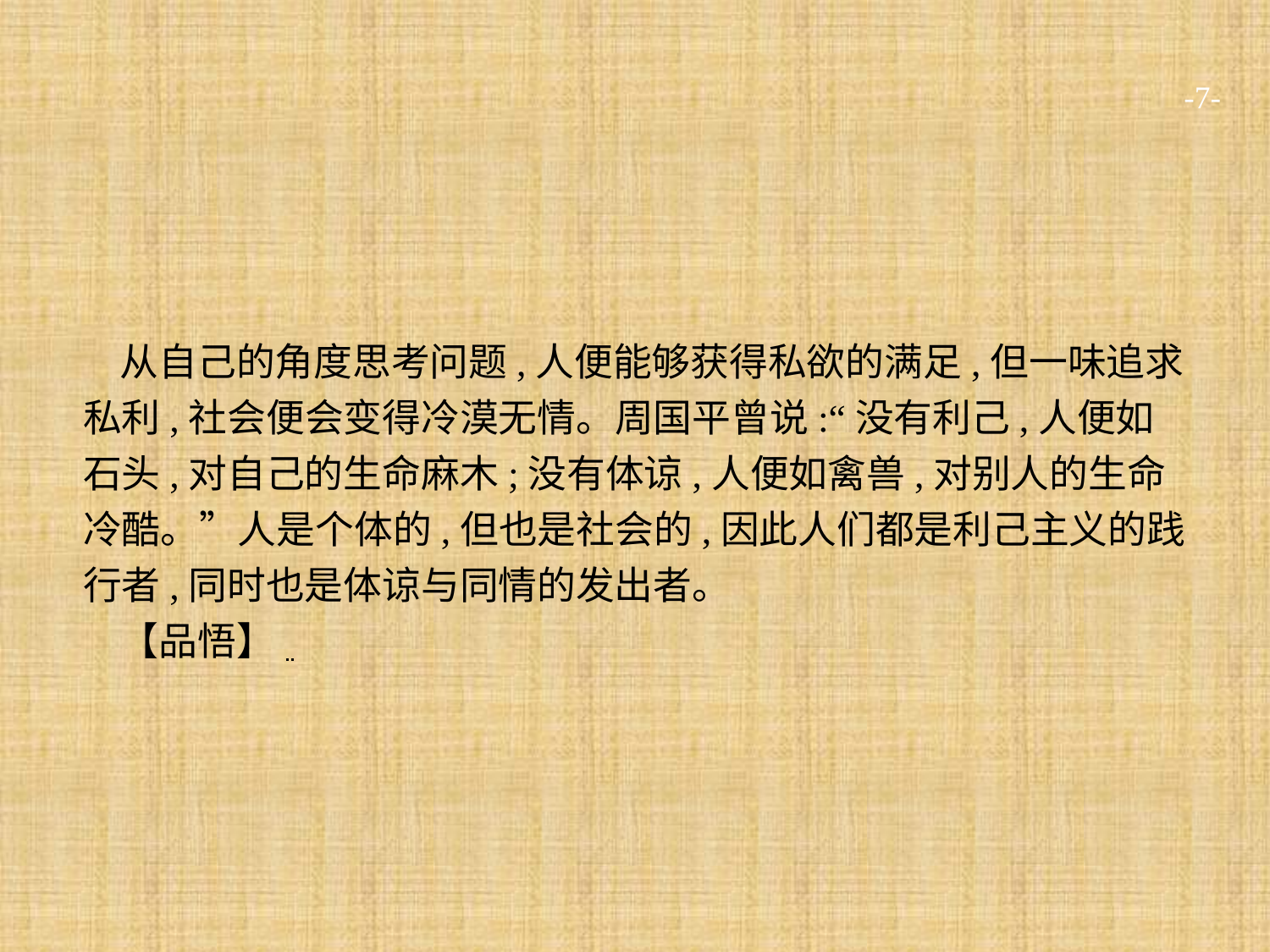

-7-
从自己的角度思考问题,人便能够获得私欲的满足,但一味追求私利,社会便会变得冷漠无情。周国平曾说:“没有利己,人便如石头,对自己的生命麻木;没有体谅,人便如禽兽,对别人的生命冷酷。”人是个体的,但也是社会的,因此人们都是利己主义的践行者,同时也是体谅与同情的发出者。
【品悟】